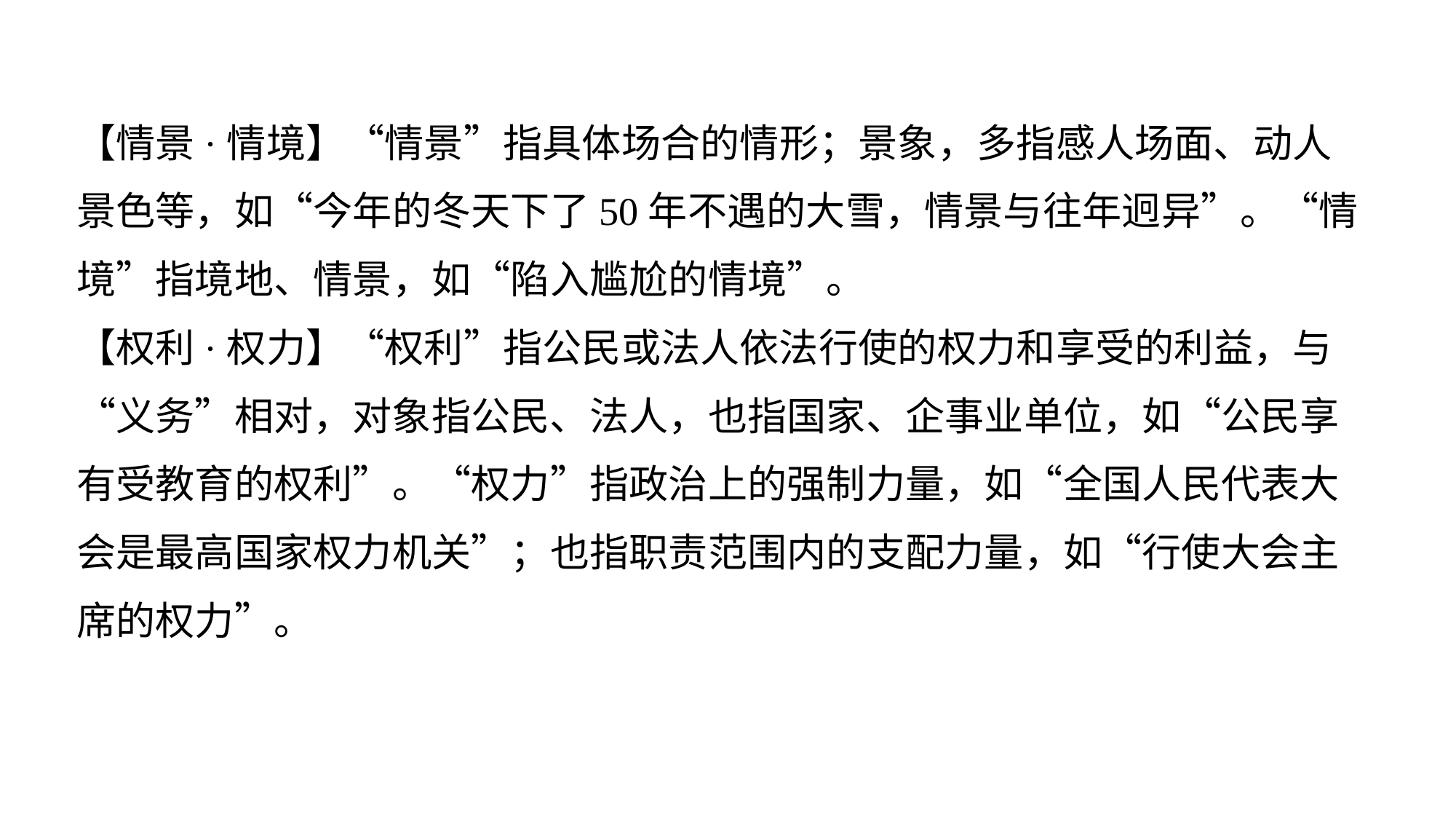

【情景·情境】“情景”指具体场合的情形；景象，多指感人场面、动人景色等，如“今年的冬天下了50年不遇的大雪，情景与往年迥异”。“情境”指境地、情景，如“陷入尴尬的情境”。
【权利·权力】“权利”指公民或法人依法行使的权力和享受的利益，与“义务”相对，对象指公民、法人，也指国家、企事业单位，如“公民享有受教育的权利”。“权力”指政治上的强制力量，如“全国人民代表大会是最高国家权力机关”；也指职责范围内的支配力量，如“行使大会主席的权力”。